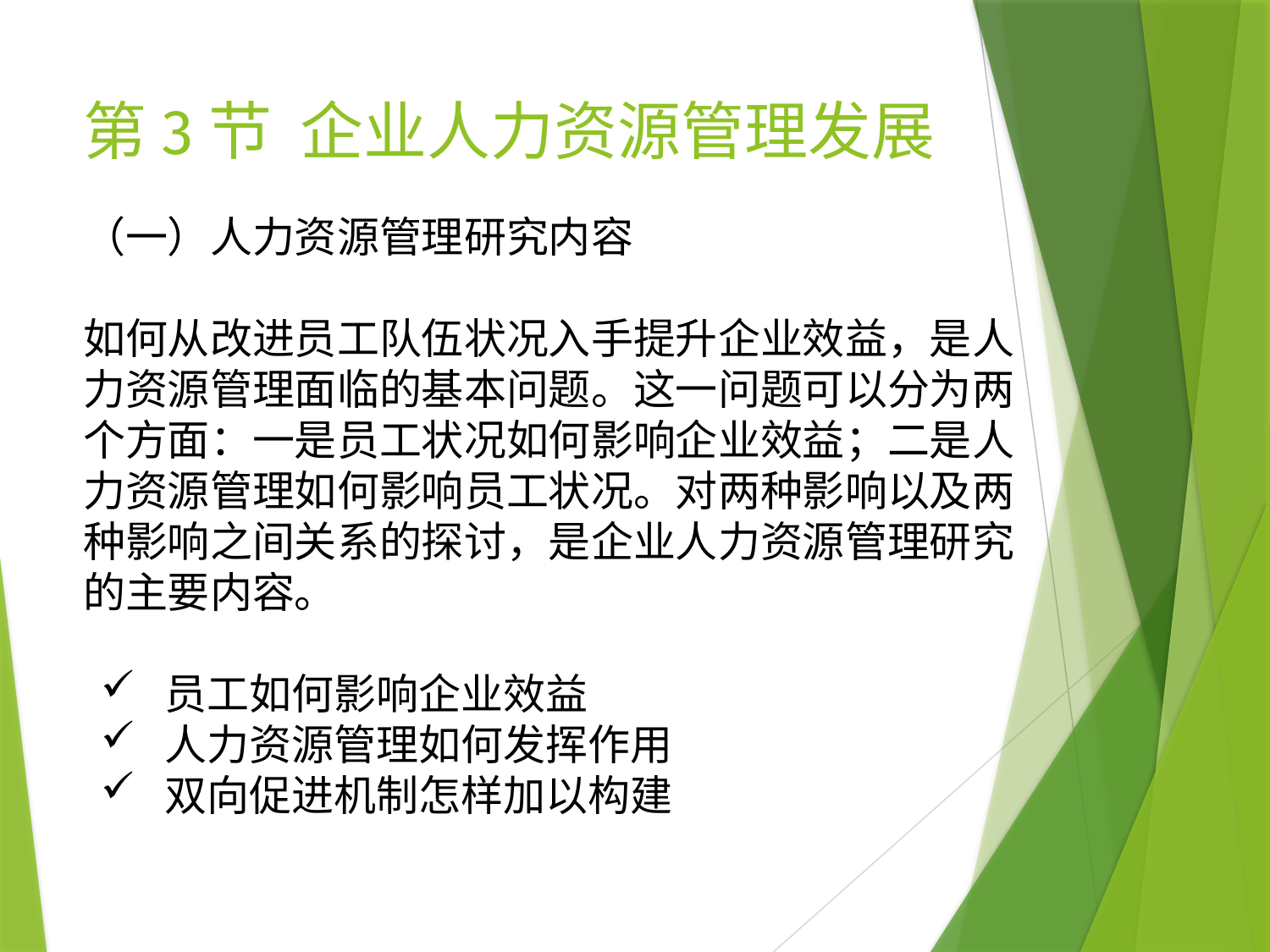

# 第3节  企业人力资源管理发展
（一）人力资源管理研究内容

如何从改进员工队伍状况入手提升企业效益，是人力资源管理面临的基本问题。这一问题可以分为两个方面：一是员工状况如何影响企业效益；二是人力资源管理如何影响员工状况。对两种影响以及两种影响之间关系的探讨，是企业人力资源管理研究的主要内容。

  员工如何影响企业效益
  人力资源管理如何发挥作用
  双向促进机制怎样加以构建